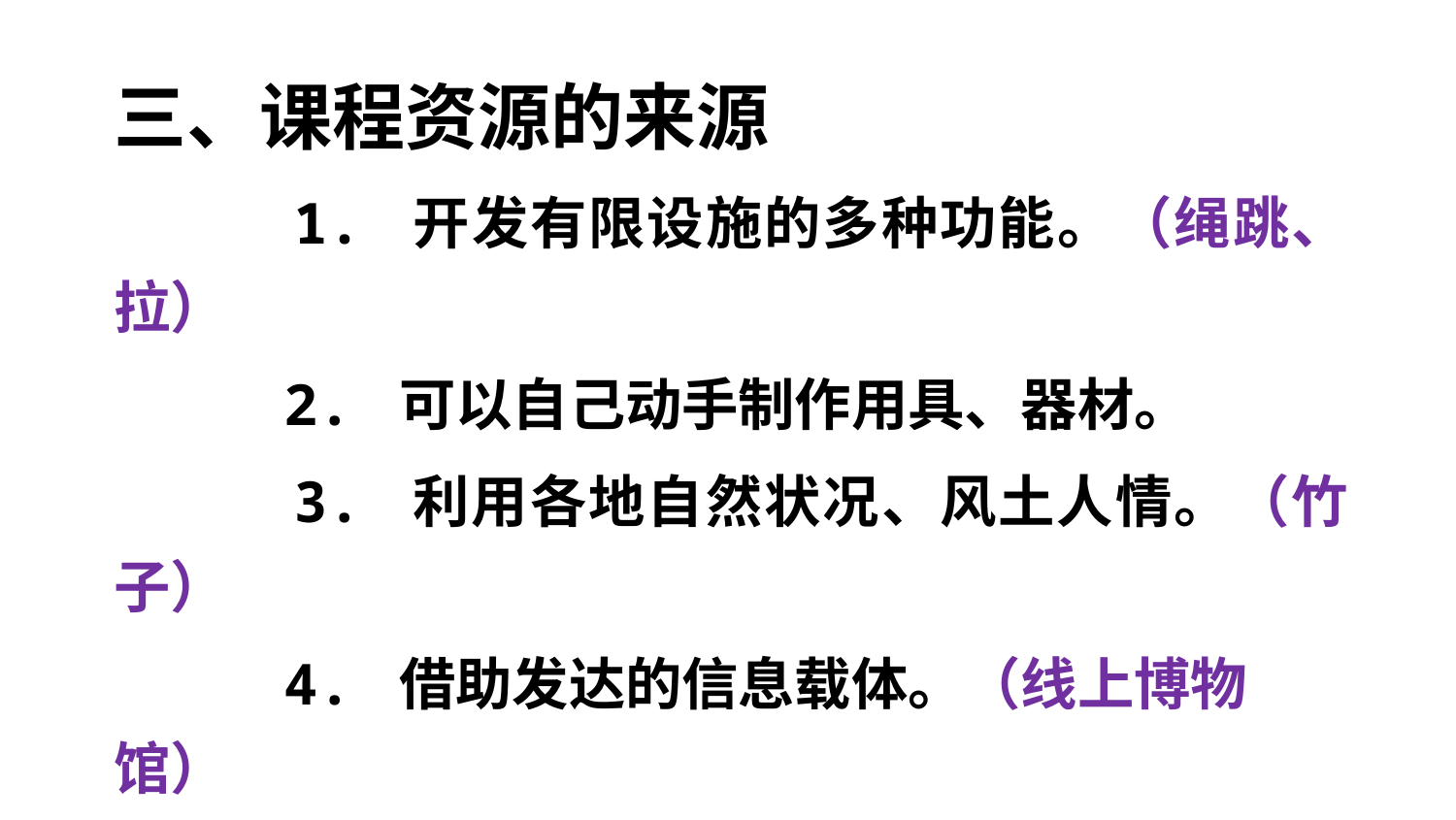

三、课程资源的来源
     1. 开发有限设施的多种功能。（绳跳、拉）
     2. 可以自己动手制作用具、器材。
     3. 利用各地自然状况、风土人情。（竹子）
     4. 借助发达的信息载体。（线上博物馆）